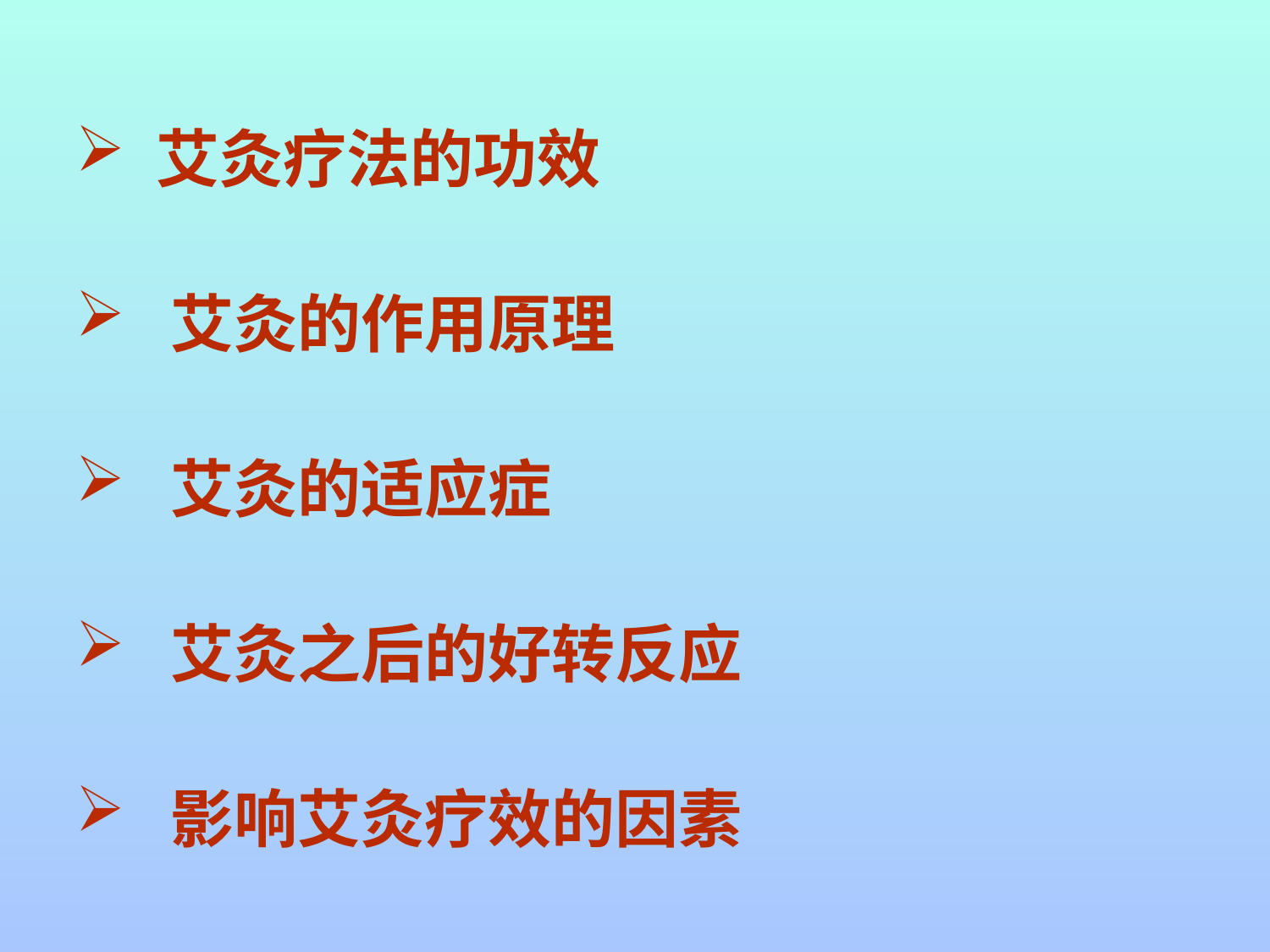

艾灸疗法的功效
  艾灸的作用原理
  艾灸的适应症
  艾灸之后的好转反应
  影响艾灸疗效的因素